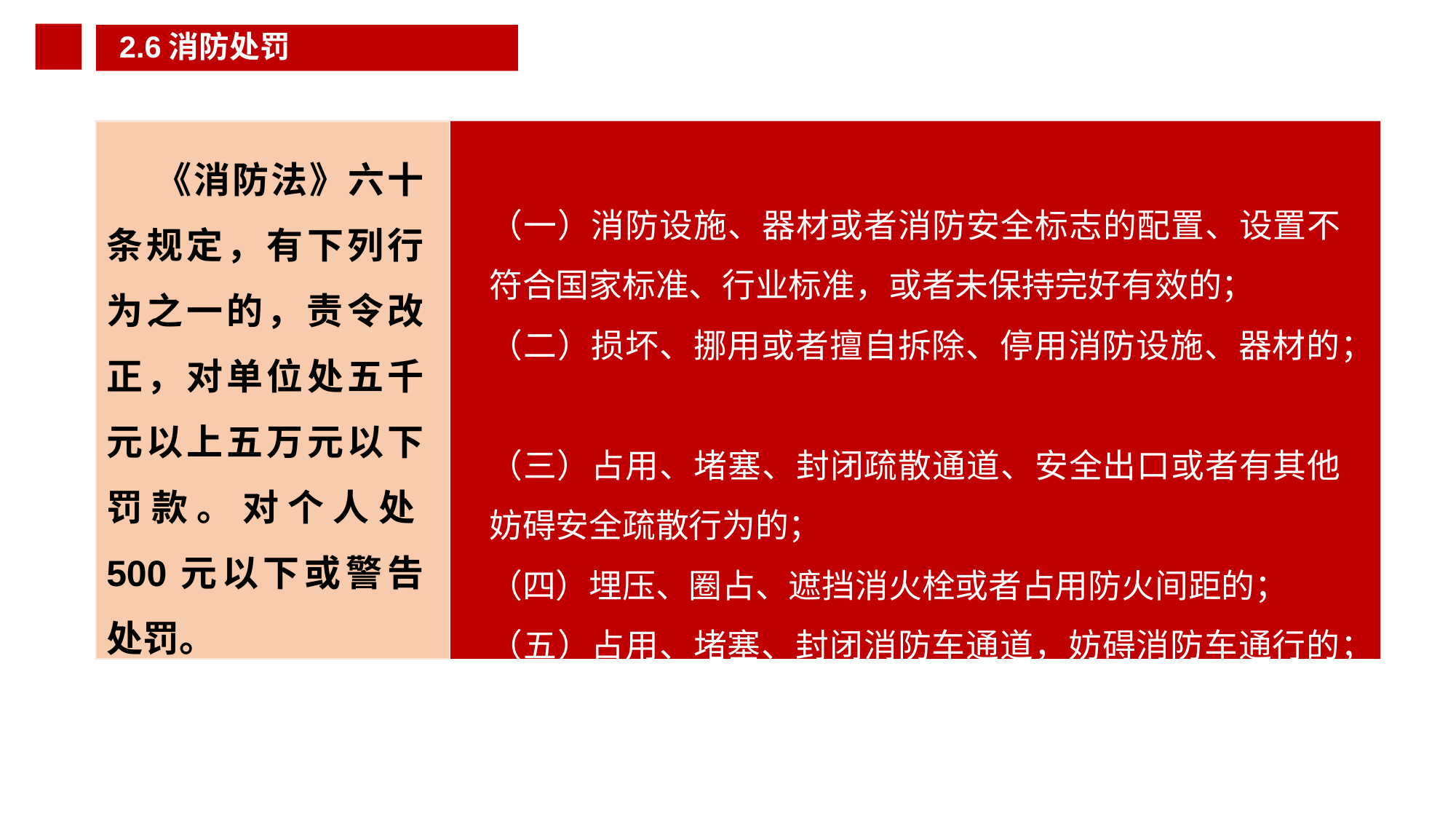

2.6消防处罚

输入标题

《消防法》六十条规定，有下列行为之一的，责令改正，对单位处五千元以上五万元以下罚款。对个人处500元以下或警告处罚。

（一）消防设施、器材或者消防安全标志的配置、设置不符合国家标准、行业标准，或者未保持完好有效的；
（二）损坏、挪用或者擅自拆除、停用消防设施、器材的；
（三）占用、堵塞、封闭疏散通道、安全出口或者有其他妨碍安全疏散行为的；
（四）埋压、圈占、遮挡消火栓或者占用防火间距的；
（五）占用、堵塞、封闭消防车通道，妨碍消防车通行的；